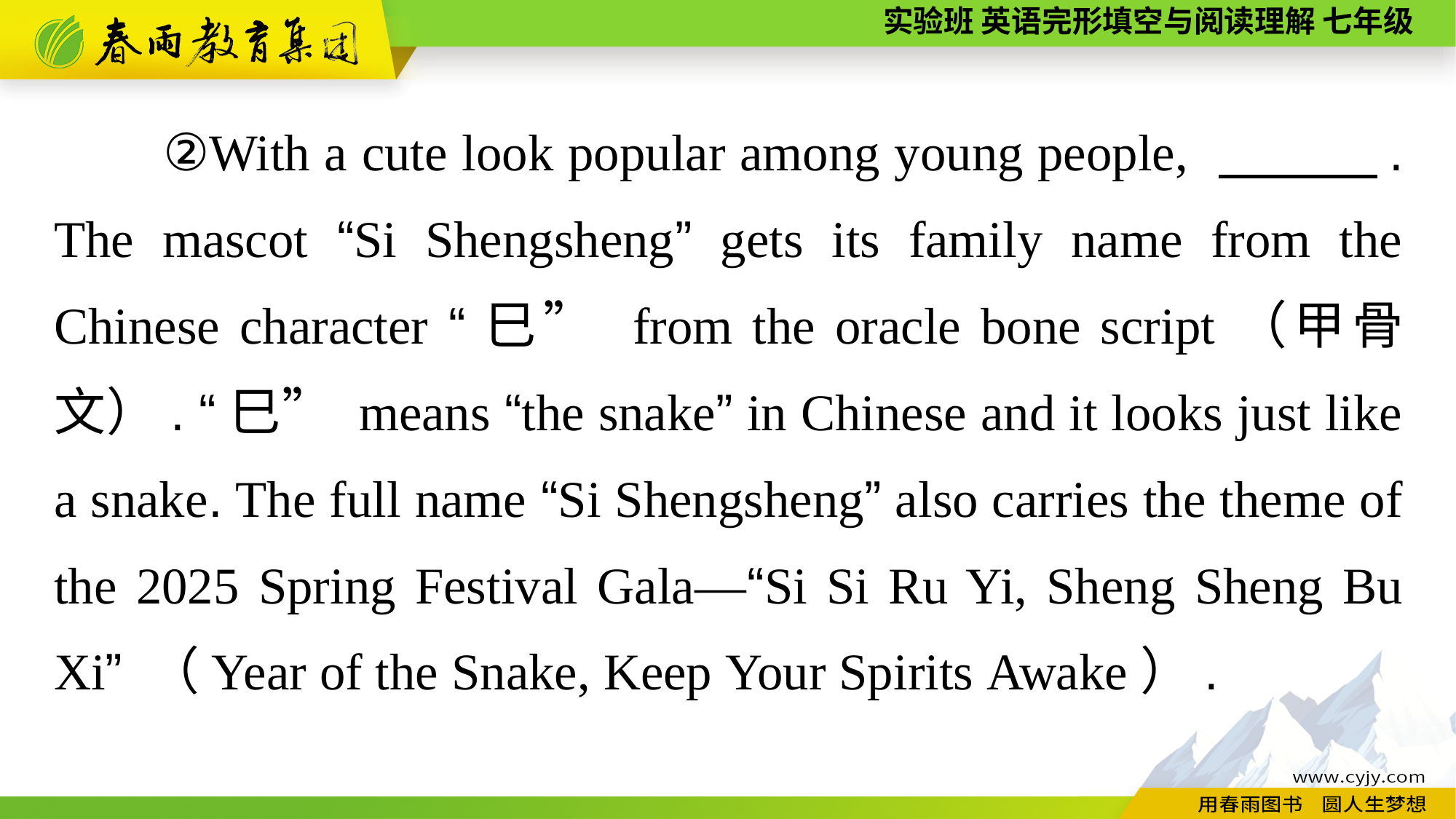

②With a cute look popular among young people, 　　　. The mascot “Si Shengsheng” gets its family name from the Chinese character “巳” from the oracle bone script（甲骨文）. “巳” means “the snake” in Chinese and it looks just like a snake. The full name “Si Shengsheng” also carries the theme of the 2025 Spring Festival Gala—“Si Si Ru Yi, Sheng Sheng Bu Xi” （Year of the Snake, Keep Your Spirits Awake）.